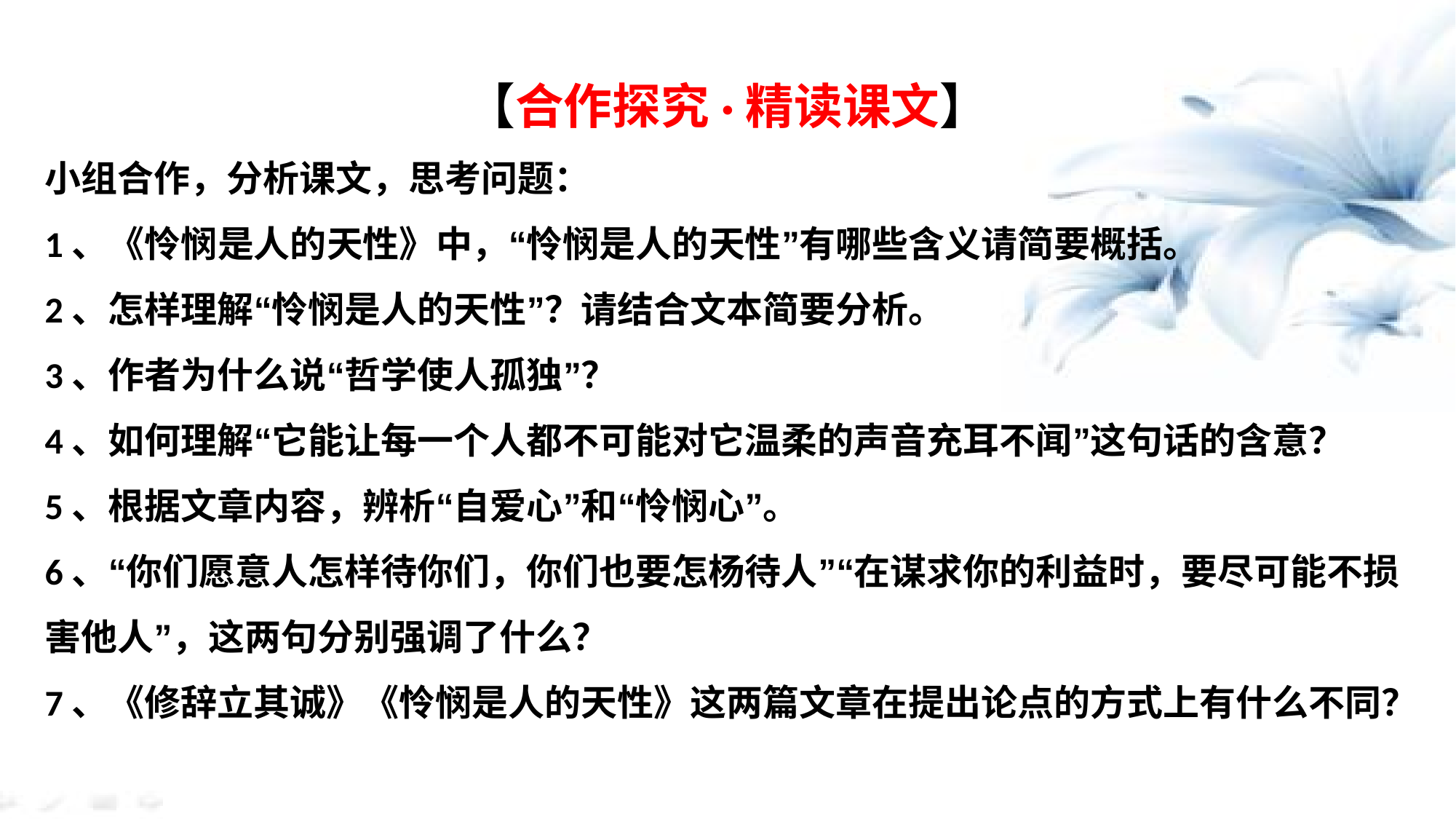

【合作探究·精读课文】
小组合作，分析课文，思考问题：
1、《怜悯是人的天性》中，“怜悯是人的天性”有哪些含义请简要概括。
2、怎样理解“怜悯是人的天性”？请结合文本简要分析。
3、作者为什么说“哲学使人孤独”？
4、如何理解“它能让每一个人都不可能对它温柔的声音充耳不闻”这句话的含意？
5、根据文章内容，辨析“自爱心”和“怜悯心”。
6、“你们愿意人怎样待你们，你们也要怎杨待人”“在谋求你的利益时，要尽可能不损害他人”，这两句分别强调了什么？
7、《修辞立其诚》《怜悯是人的天性》这两篇文章在提出论点的方式上有什么不同？